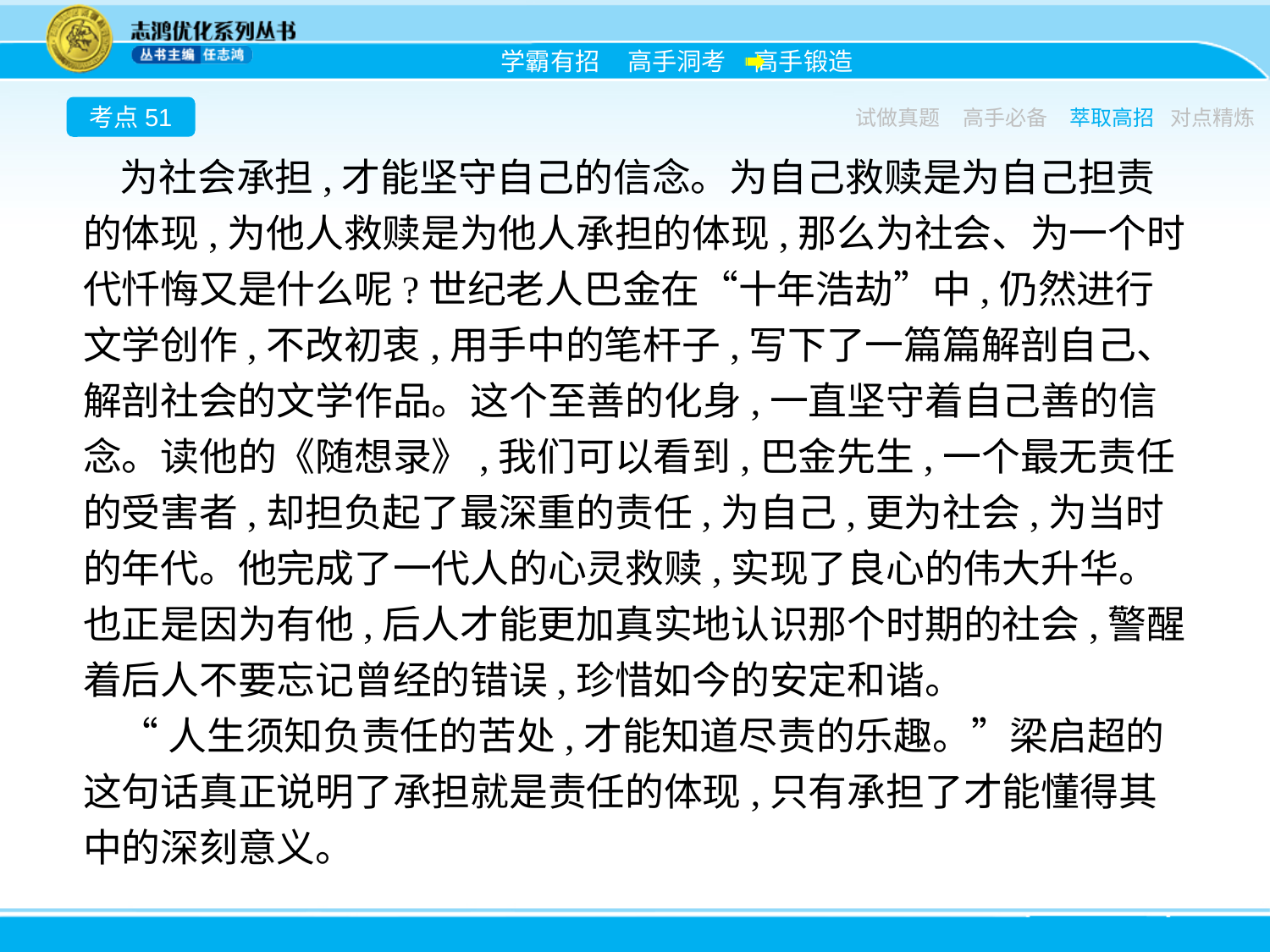

考点51
试做真题
高手必备
萃取高招
对点精炼
为社会承担,才能坚守自己的信念。为自己救赎是为自己担责的体现,为他人救赎是为他人承担的体现,那么为社会、为一个时代忏悔又是什么呢?世纪老人巴金在“十年浩劫”中,仍然进行文学创作,不改初衷,用手中的笔杆子,写下了一篇篇解剖自己、解剖社会的文学作品。这个至善的化身,一直坚守着自己善的信念。读他的《随想录》,我们可以看到,巴金先生,一个最无责任的受害者,却担负起了最深重的责任,为自己,更为社会,为当时的年代。他完成了一代人的心灵救赎,实现了良心的伟大升华。也正是因为有他,后人才能更加真实地认识那个时期的社会,警醒着后人不要忘记曾经的错误,珍惜如今的安定和谐。
“人生须知负责任的苦处,才能知道尽责的乐趣。”梁启超的这句话真正说明了承担就是责任的体现,只有承担了才能懂得其中的深刻意义。